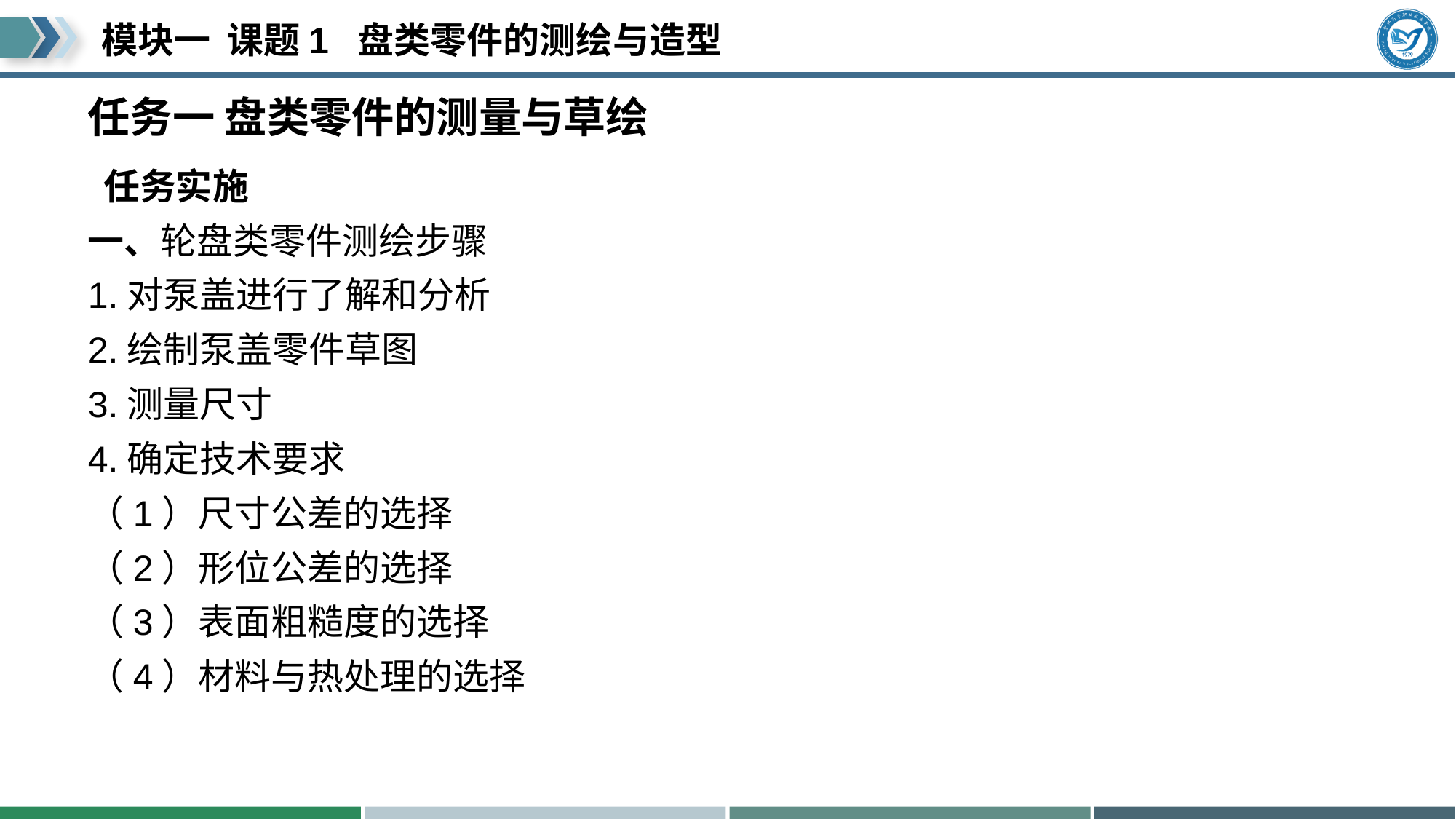

# 任务一 盘类零件的测量与草绘
 任务实施
一、轮盘类零件测绘步骤
1.对泵盖进行了解和分析
2.绘制泵盖零件草图
3.测量尺寸
4.确定技术要求
（1）尺寸公差的选择
（2）形位公差的选择
（3）表面粗糙度的选择
（4）材料与热处理的选择